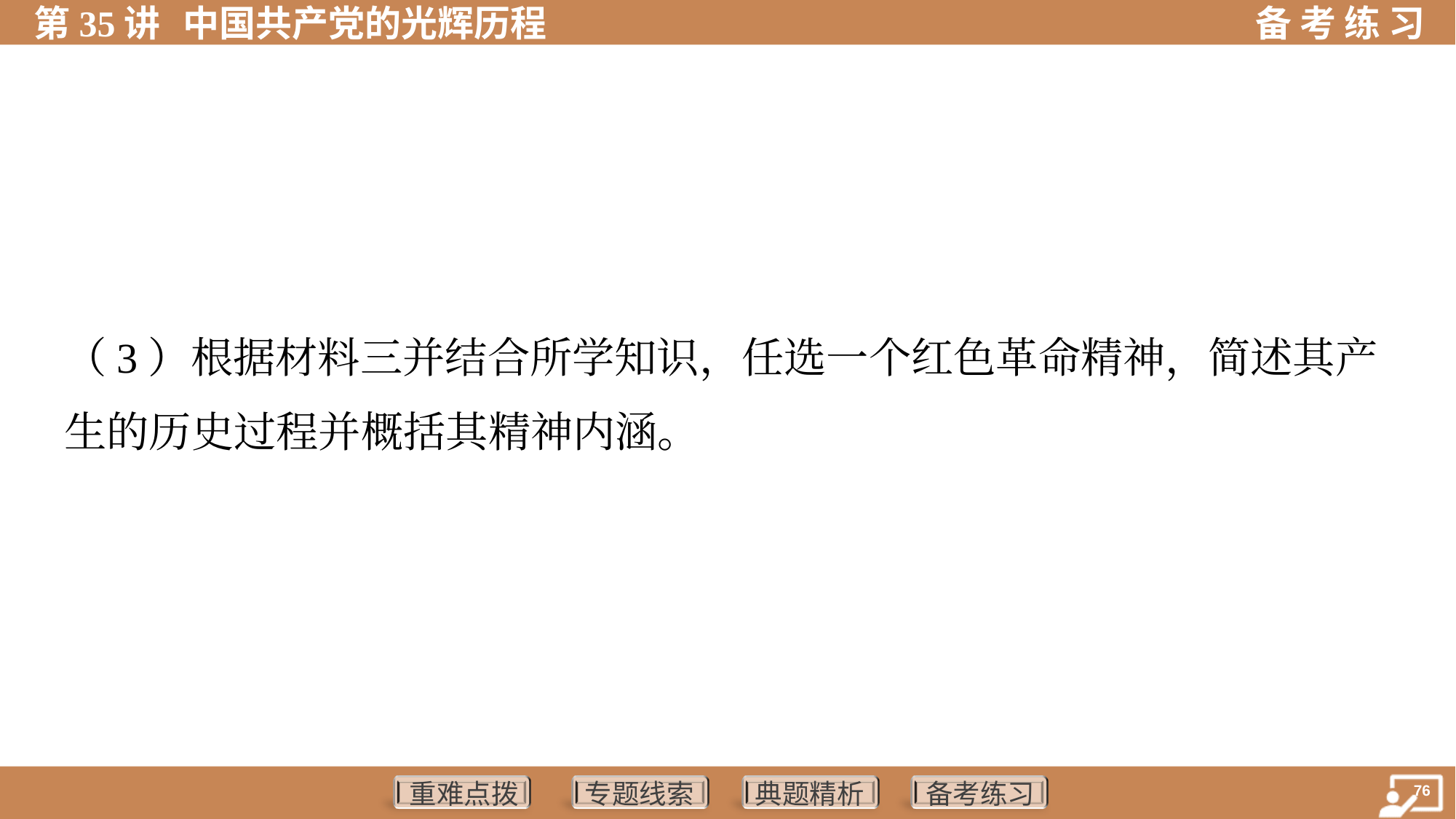

（3）根据材料三并结合所学知识，任选一个红色革命精神，简述其产
生的历史过程并概括其精神内涵。